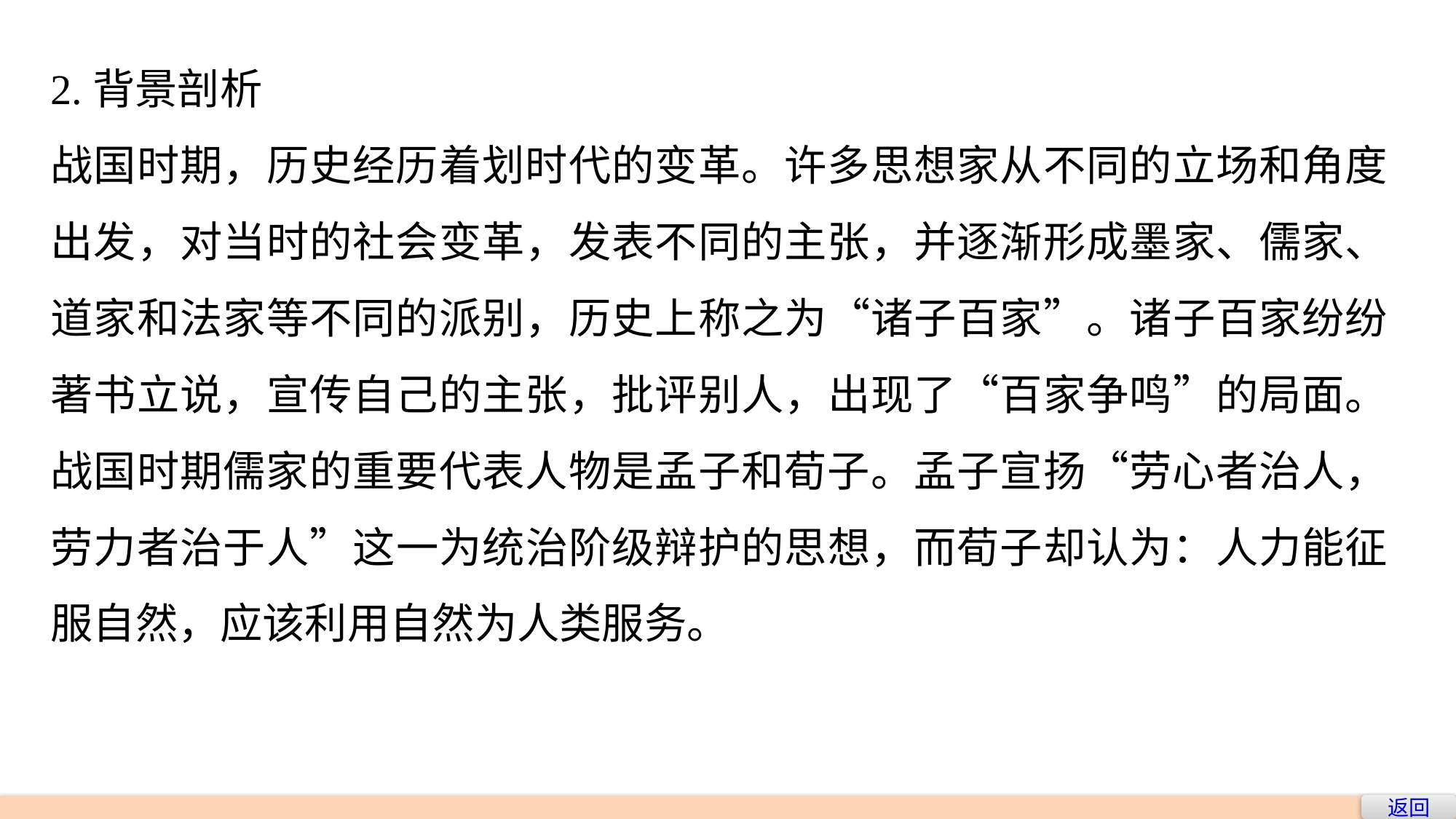

2.背景剖析
战国时期，历史经历着划时代的变革。许多思想家从不同的立场和角度出发，对当时的社会变革，发表不同的主张，并逐渐形成墨家、儒家、道家和法家等不同的派别，历史上称之为“诸子百家”。诸子百家纷纷著书立说，宣传自己的主张，批评别人，出现了“百家争鸣”的局面。战国时期儒家的重要代表人物是孟子和荀子。孟子宣扬“劳心者治人，劳力者治于人”这一为统治阶级辩护的思想，而荀子却认为：人力能征服自然，应该利用自然为人类服务。
返回